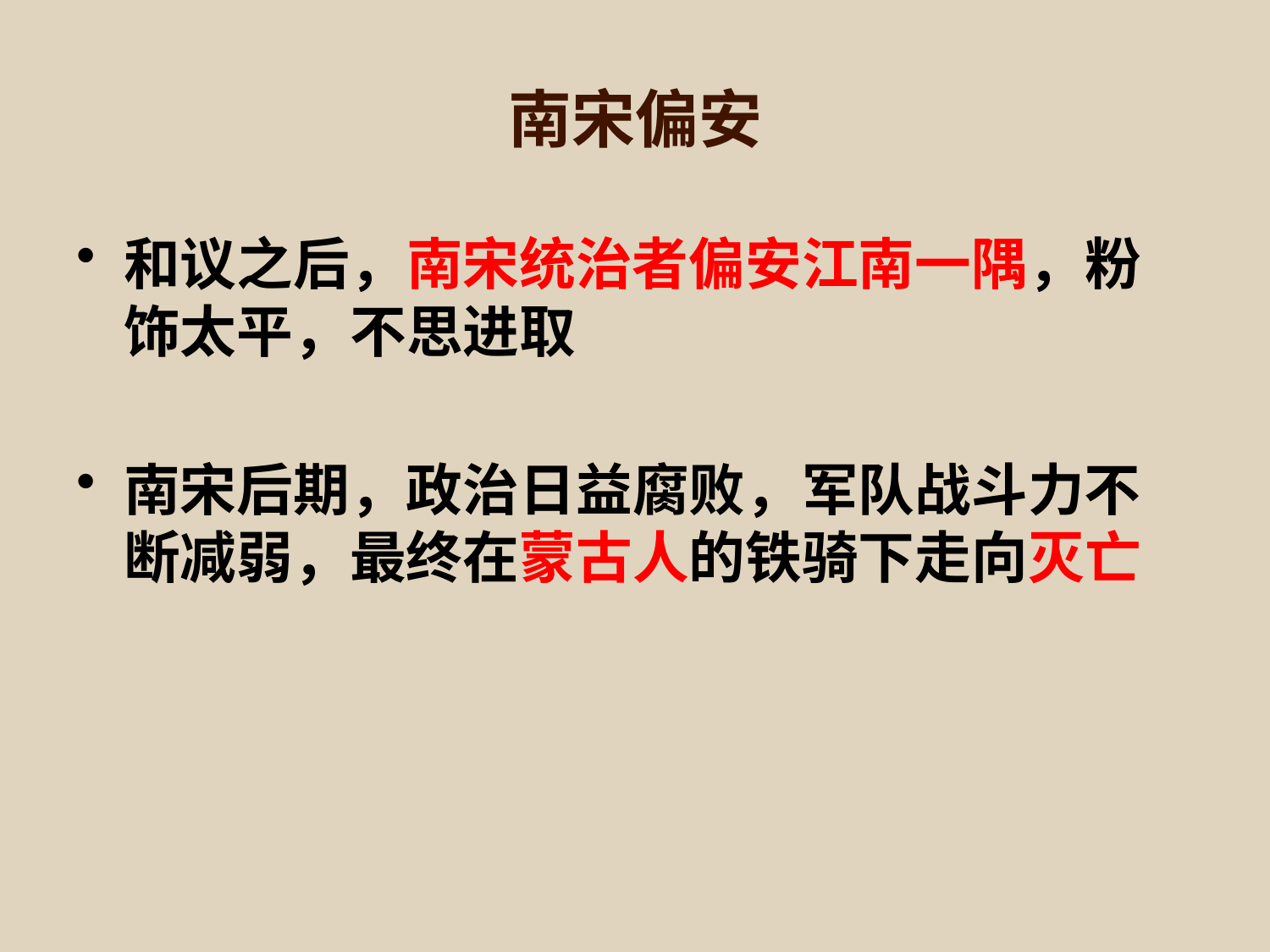

# 南宋偏安
和议之后，南宋统治者偏安江南一隅，粉饰太平，不思进取

南宋后期，政治日益腐败，军队战斗力不断减弱，最终在蒙古人的铁骑下走向灭亡